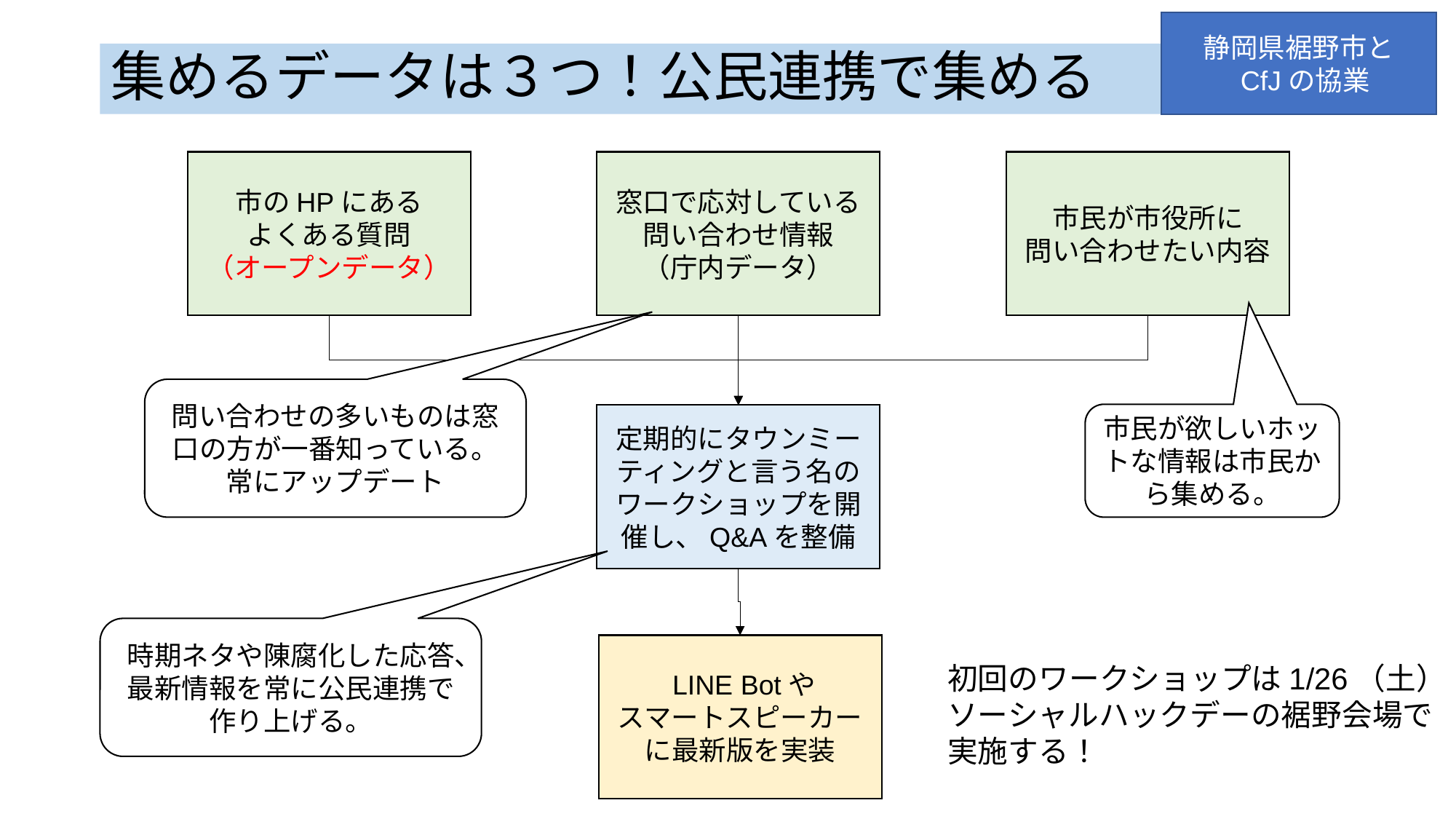

静岡県裾野市と
 CfJの協業
# 集めるデータは３つ！公民連携で集める
市のHPにある
よくある質問
（オープンデータ）
窓口で応対している
問い合わせ情報
（庁内データ）
市民が市役所に
問い合わせたい内容
問い合わせの多いものは窓口の方が一番知っている。
常にアップデート
市民が欲しいホットな情報は市民から集める。
定期的にタウンミーティングと言う名の
ワークショップを開催し、Q&Aを整備
時期ネタや陳腐化した応答、最新情報を常に公民連携で作り上げる。
 LINE Botや
スマートスピーカー に最新版を実装
初回のワークショップは1/26（土）
ソーシャルハックデーの裾野会場で
実施する！